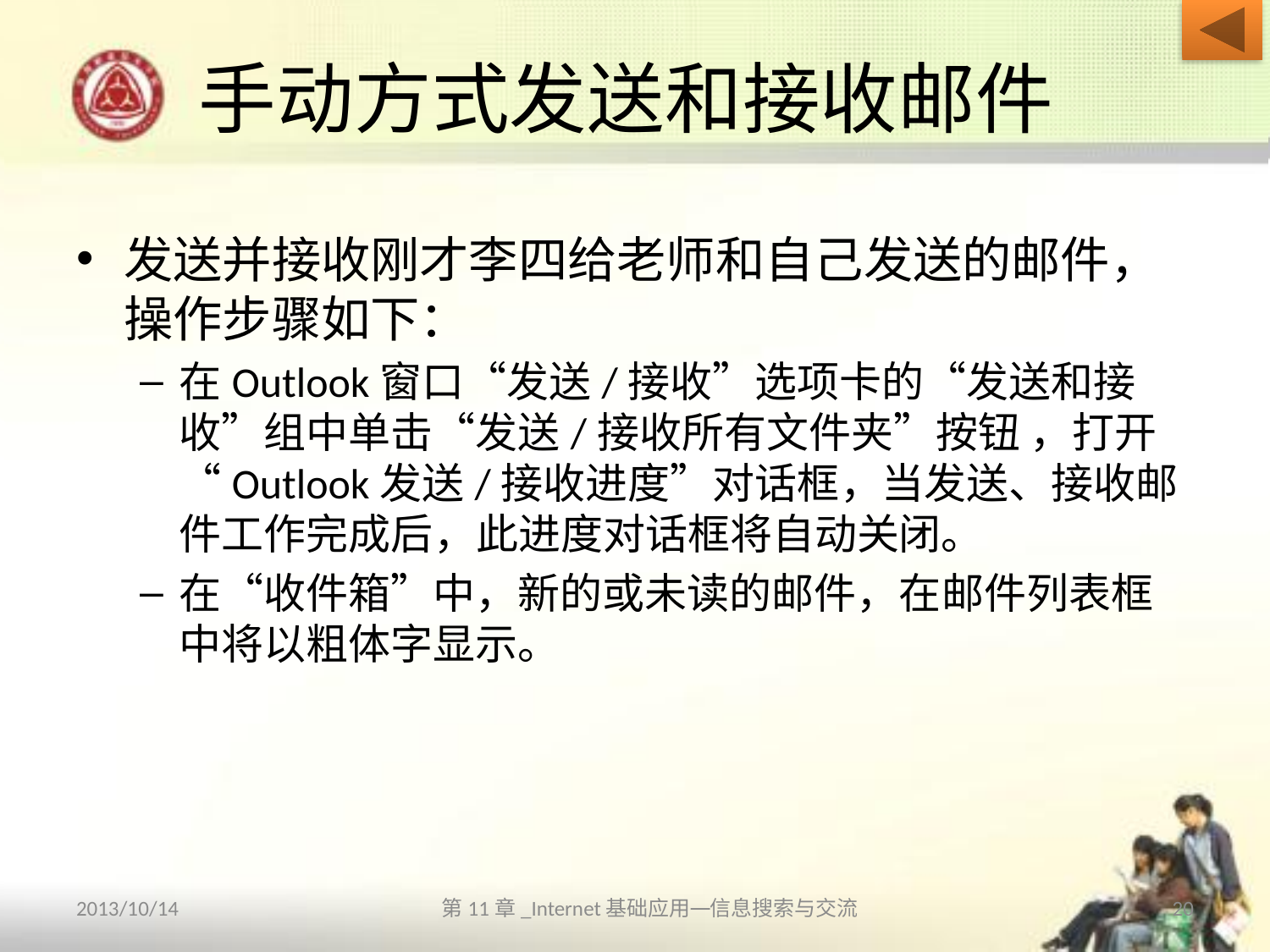

# 手动方式发送和接收邮件
发送并接收刚才李四给老师和自己发送的邮件，操作步骤如下：
在Outlook窗口“发送/接收”选项卡的“发送和接收”组中单击“发送/接收所有文件夹”按钮 ，打开“Outlook发送/接收进度”对话框，当发送、接收邮件工作完成后，此进度对话框将自动关闭。
在“收件箱”中，新的或未读的邮件，在邮件列表框中将以粗体字显示。
2013/10/14
第11章_Internet基础应用—信息搜索与交流
20